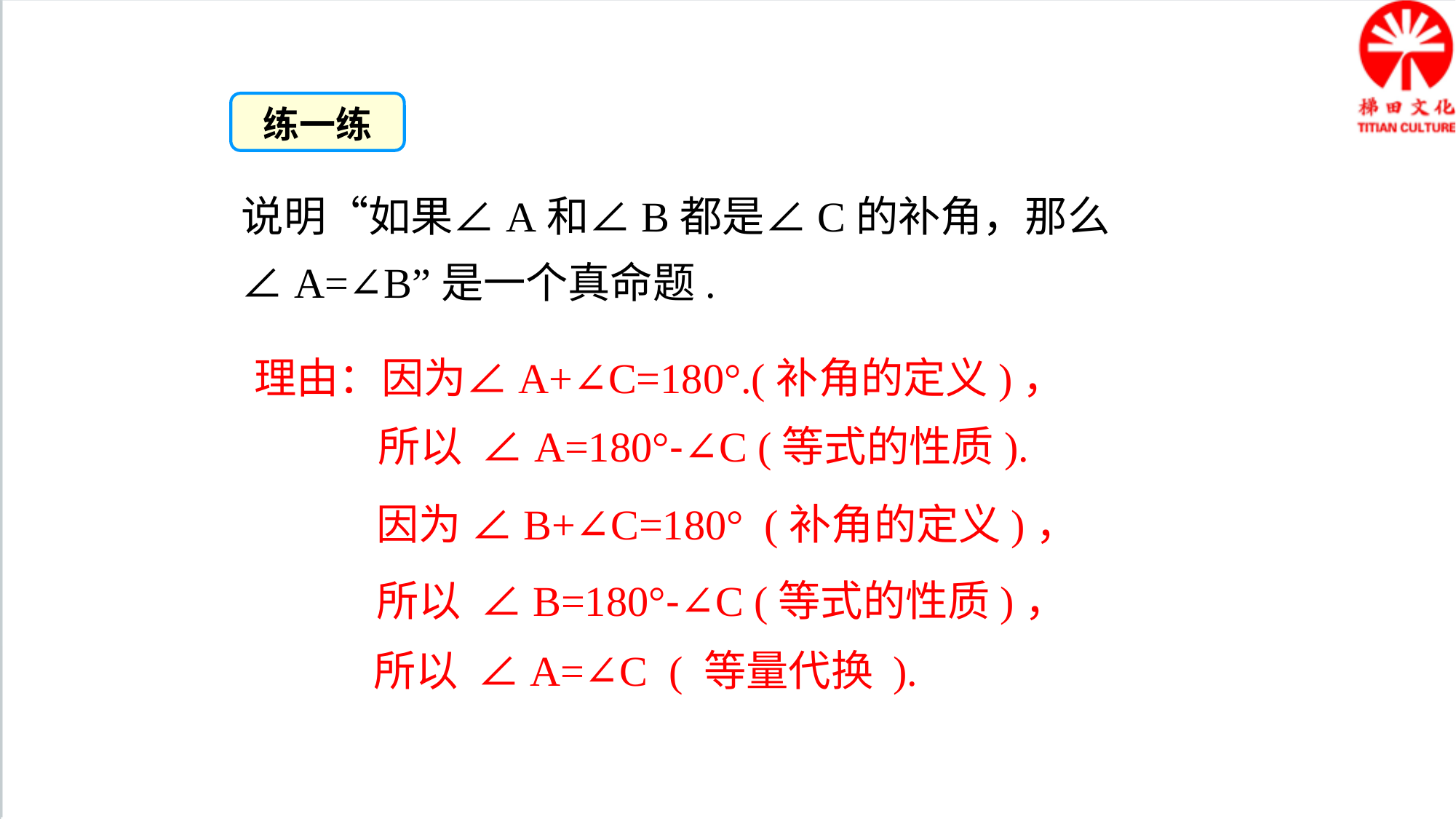

练一练
说明“如果∠A和∠B都是∠C的补角，那么∠A=∠B”是一个真命题.
理由：因为∠A+∠C=180°.(补角的定义)，
所以  ∠A=180°-∠C (等式的性质).
因为 ∠B+∠C=180°  (补角的定义)，
所以  ∠B=180°-∠C (等式的性质)，
所以  ∠A=∠C  ( 等量代换 ).